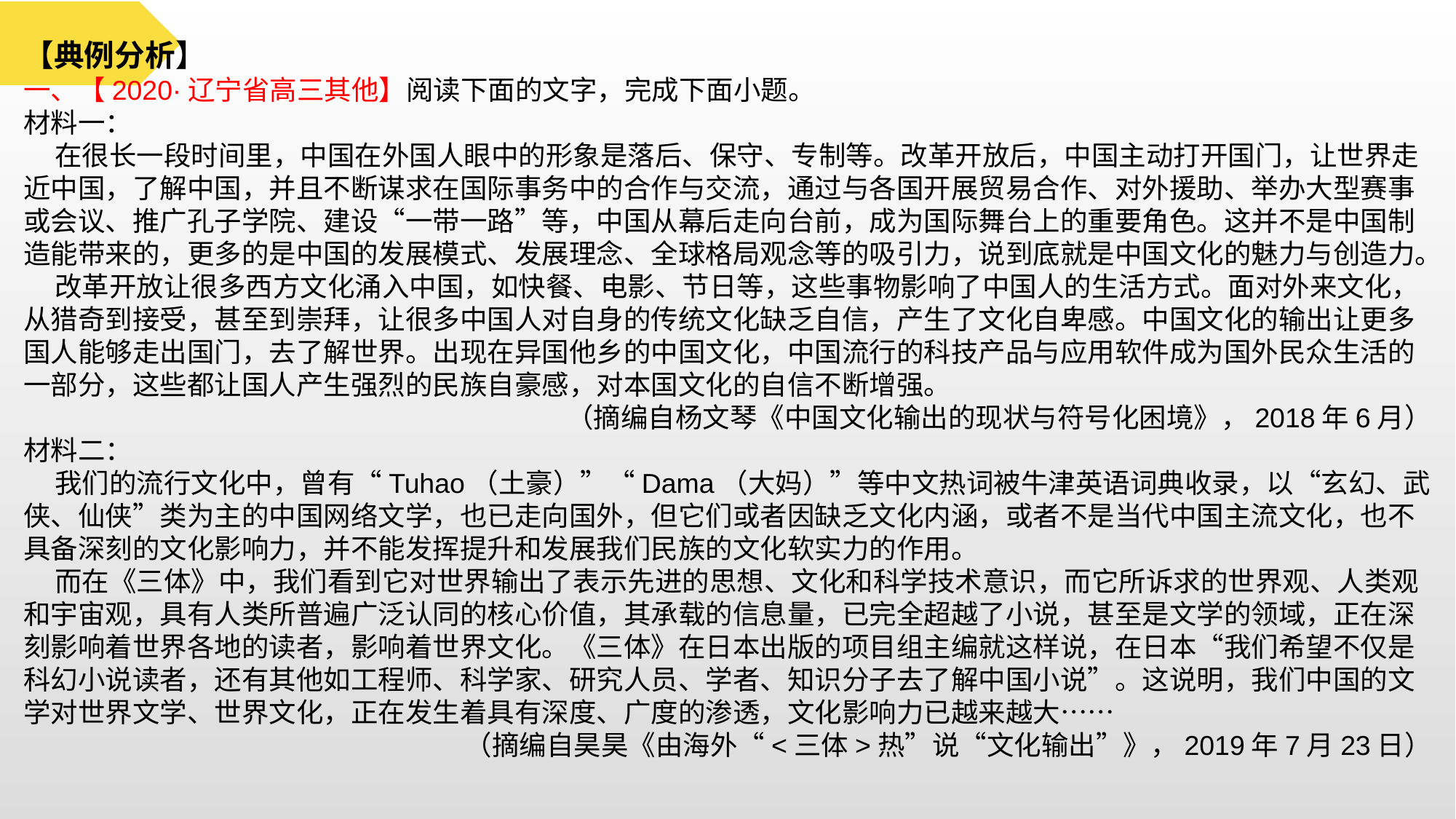

【典例分析】
一、【2020·辽宁省高三其他】阅读下面的文字，完成下面小题。
材料一：
    在很长一段时间里，中国在外国人眼中的形象是落后、保守、专制等。改革开放后，中国主动打开国门，让世界走近中国，了解中国，并且不断谋求在国际事务中的合作与交流，通过与各国开展贸易合作、对外援助、举办大型赛事或会议、推广孔子学院、建设“一带一路”等，中国从幕后走向台前，成为国际舞台上的重要角色。这并不是中国制造能带来的，更多的是中国的发展模式、发展理念、全球格局观念等的吸引力，说到底就是中国文化的魅力与创造力。
    改革开放让很多西方文化涌入中国，如快餐、电影、节日等，这些事物影响了中国人的生活方式。面对外来文化，从猎奇到接受，甚至到崇拜，让很多中国人对自身的传统文化缺乏自信，产生了文化自卑感。中国文化的输出让更多国人能够走出国门，去了解世界。出现在异国他乡的中国文化，中国流行的科技产品与应用软件成为国外民众生活的一部分，这些都让国人产生强烈的民族自豪感，对本国文化的自信不断增强。
（摘编自杨文琴《中国文化输出的现状与符号化困境》，2018年6月）
材料二：
    我们的流行文化中，曾有“Tuhao（土豪）”“Dama（大妈）”等中文热词被牛津英语词典收录，以“玄幻、武侠、仙侠”类为主的中国网络文学，也已走向国外，但它们或者因缺乏文化内涵，或者不是当代中国主流文化，也不具备深刻的文化影响力，并不能发挥提升和发展我们民族的文化软实力的作用。
    而在《三体》中，我们看到它对世界输出了表示先进的思想、文化和科学技术意识，而它所诉求的世界观、人类观和宇宙观，具有人类所普遍广泛认同的核心价值，其承载的信息量，已完全超越了小说，甚至是文学的领域，正在深刻影响着世界各地的读者，影响着世界文化。《三体》在日本出版的项目组主编就这样说，在日本“我们希望不仅是科幻小说读者，还有其他如工程师、科学家、研究人员、学者、知识分子去了解中国小说”。这说明，我们中国的文学对世界文学、世界文化，正在发生着具有深度、广度的渗透，文化影响力已越来越大……
（摘编自昊昊《由海外“<三体>热”说“文化输出”》，2019年7月23日）